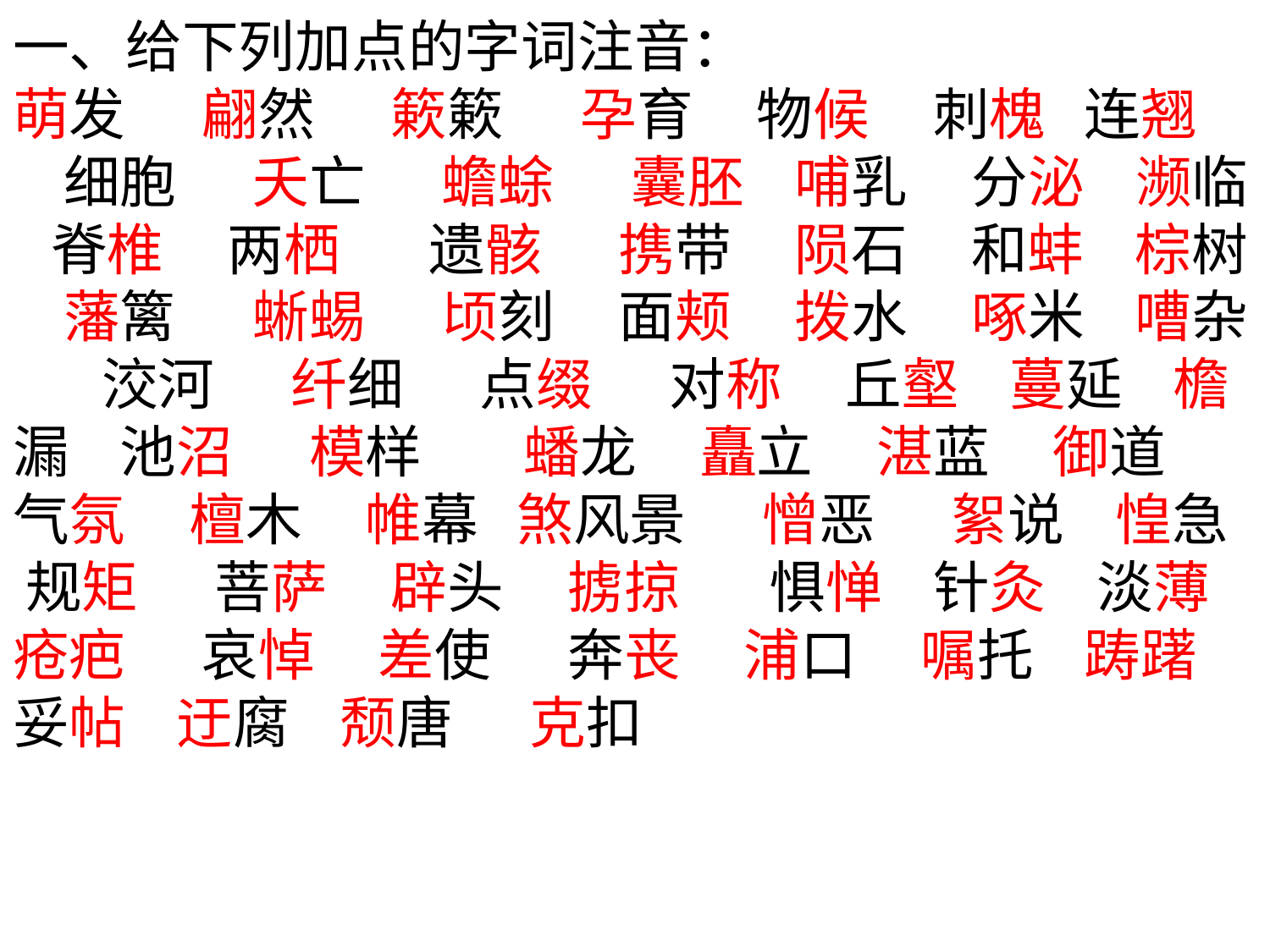

一、给下列加点的字词注音：
萌发      翩然      簌簌      孕育     物候     刺槐   连翘         细胞      夭亡      蟾蜍      囊胚    哺乳     分泌    濒临    脊椎     两栖       遗骸      携带     陨石     和蚌    棕树     藩篱      蜥蜴      顷刻     面颊     拨水     啄米    嘈杂        洨河      纤细      点缀      对称     丘壑    蔓延    檐漏    池沼      模样        蟠龙     矗立     湛蓝     御道   气氛     檀木     帷幕   煞风景      憎恶      絮说    惶急    规矩      菩萨     辟头     掳掠       惧惮    针灸    淡薄   疮疤      哀悼     差使      奔丧     浦口     嘱托    踌躇    妥帖    迂腐    颓唐      克扣